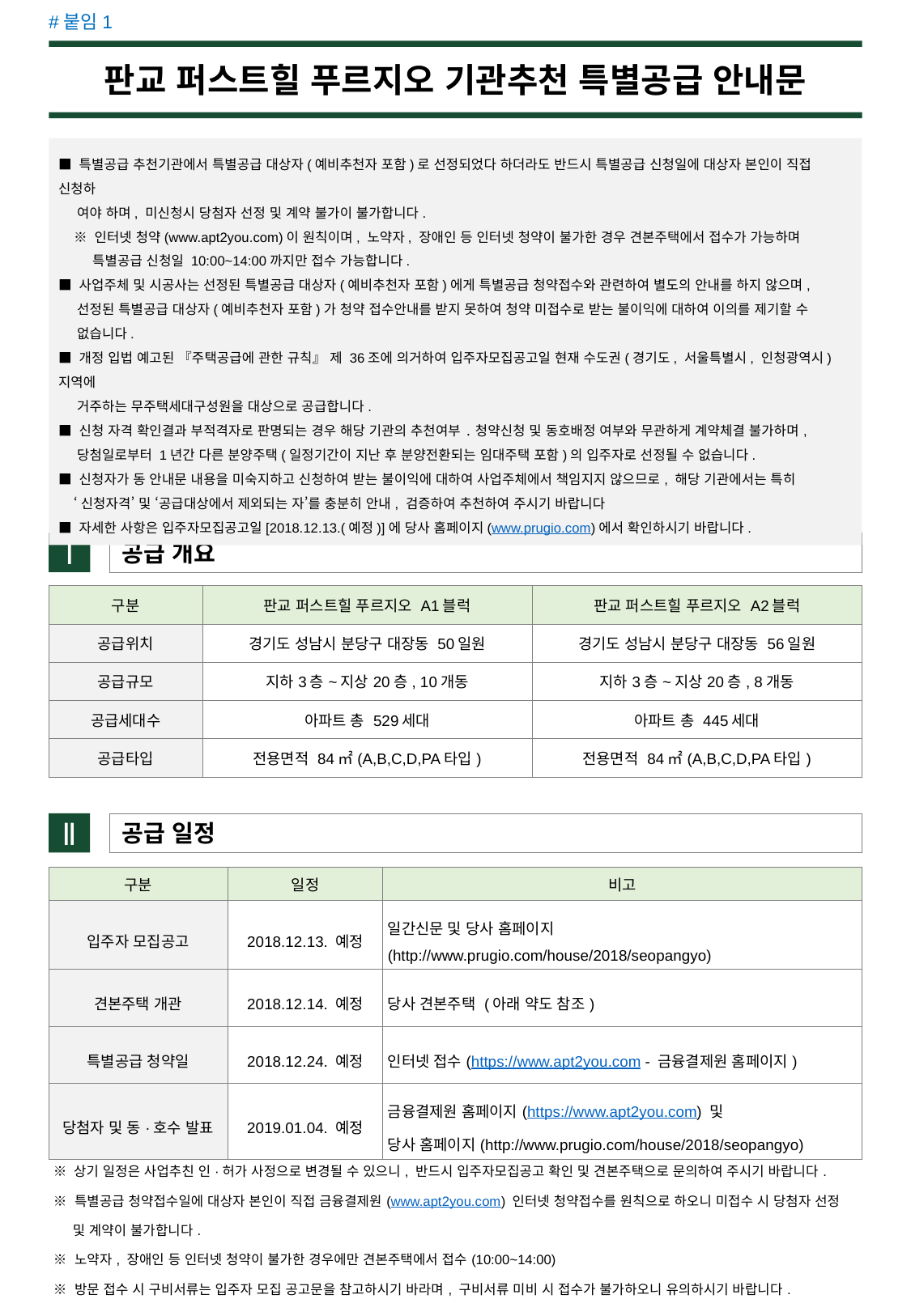

#붙임1
판교 퍼스트힐 푸르지오 기관추천 특별공급 안내문
■ 특별공급 추천기관에서 특별공급 대상자(예비추천자 포함)로 선정되었다 하더라도 반드시 특별공급 신청일에 대상자 본인이 직접 신청하
    여야 하며, 미신청시 당첨자 선정 및 계약 불가이 불가합니다.
    ※ 인터넷 청약(www.apt2you.com)이 원칙이며, 노약자, 장애인 등 인터넷 청약이 불가한 경우 견본주택에서 접수가 가능하며
        특별공급 신청일 10:00~14:00까지만 접수 가능합니다.
■ 사업주체 및 시공사는 선정된 특별공급 대상자(예비추천자 포함)에게 특별공급 청약접수와 관련하여 별도의 안내를 하지 않으며,
    선정된 특별공급 대상자(예비추천자 포함)가 청약 접수안내를 받지 못하여 청약 미접수로 받는 불이익에 대하여 이의를 제기할 수
    없습니다.
■ 개정 입법 예고된 『주택공급에 관한 규칙』 제 36조에 의거하여 입주자모집공고일 현재 수도권(경기도, 서울특별시, 인청광역시) 지역에
    거주하는 무주택세대구성원을 대상으로 공급합니다.
■ 신청 자격 확인결과 부적격자로 판명되는 경우 해당 기관의 추천여부 ․ 청약신청 및 동호배정 여부와 무관하게 계약체결 불가하며,
    당첨일로부터 1년간 다른 분양주택(일정기간이 지난 후 분양전환되는 임대주택 포함)의 입주자로 선정될 수 없습니다.
■ 신청자가 동 안내문 내용을 미숙지하고 신청하여 받는 불이익에 대하여 사업주체에서 책임지지 않으므로, 해당 기관에서는 특히
    ‘신청자격’ 및 ‘공급대상에서 제외되는 자’를 충분히 안내, 검증하여 추천하여 주시기 바랍니다
■ 자세한 사항은 입주자모집공고일[2018.12.13.(예정)]에 당사 홈페이지(www.prugio.com)에서 확인하시기 바랍니다.
Ⅰ
 공급 개요
| 구분 | 판교 퍼스트힐 푸르지오 A1블럭 | 판교 퍼스트힐 푸르지오 A2블럭 |
| --- | --- | --- |
| 공급위치 | 경기도 성남시 분당구 대장동 50일원 | 경기도 성남시 분당구 대장동 56일원 |
| 공급규모 | 지하3층~지상20층, 10개동 | 지하3층~지상20층, 8개동 |
| 공급세대수 | 아파트 총 529세대 | 아파트 총 445세대 |
| 공급타입 | 전용면적 84㎡(A,B,C,D,PA타입) | 전용면적 84㎡(A,B,C,D,PA타입) |
Ⅱ
 공급 일정
| 구분 | 일정 | 비고 |
| --- | --- | --- |
| 입주자 모집공고 | 2018.12.13. 예정 | 일간신문 및 당사 홈페이지 (http://www.prugio.com/house/2018/seopangyo) |
| 견본주택 개관 | 2018.12.14. 예정 | 당사 견본주택 (아래 약도 참조) |
| 특별공급 청약일 | 2018.12.24. 예정 | 인터넷 접수(https://www.apt2you.com - 금융결제원 홈페이지) |
| 당첨자 및 동·호수 발표 | 2019.01.04. 예정 | 금융결제원 홈페이지(https://www.apt2you.com) 및 당사 홈페이지(http://www.prugio.com/house/2018/seopangyo) |
| ※ 상기 일정은 사업추친 인·허가 사정으로 변경될 수 있으니, 반드시 입주자모집공고 확인 및 견본주택으로 문의하여 주시기 바랍니다. ※ 특별공급 청약접수일에 대상자 본인이 직접 금융결제원(www.apt2you.com) 인터넷 청약접수를 원칙으로 하오니 미접수 시 당첨자 선정 및 계약이 불가합니다. ※ 노약자, 장애인 등 인터넷 청약이 불가한 경우에만 견본주택에서 접수(10:00~14:00) ※ 방문 접수 시 구비서류는 입주자 모집 공고문을 참고하시기 바라며, 구비서류 미비 시 접수가 불가하오니 유의하시기 바랍니다. |
| --- |
| - 세대주, 세대원 및 다음 각 목의 사람 전원이 주택을 소유하고 있지 아니한 세대의 세대주 및 세대원을 말한다. |
| --- |
| 가. 주택공급을 신청하려는 세대주 또는 세대원의 배우자이면서 해당 세대주 또는 세대원과 세대별 주민등록표상에 함께 등 재되어 있지 아니한 사람 |
| 나. 주택공급을 신청하려는 세대주 또는 세대원의 직계존비속으로서 가목의 배우자와 동일한 세대를 이루고 있는 사람 |
| 다. 주택공급을 신청하려는 세대주의 직계비속인 세대원의 배우자로서 해당 세대원과 동일한 세대를 이루고 있는 사람 |
| 라. 주택공급을 신청하려는 세대원의 직계존속으로서 해당 세대원과 동일한 세대를 이루고 있는 사람 |
| ※ 무주택 구성원의 의미 |
| --- |